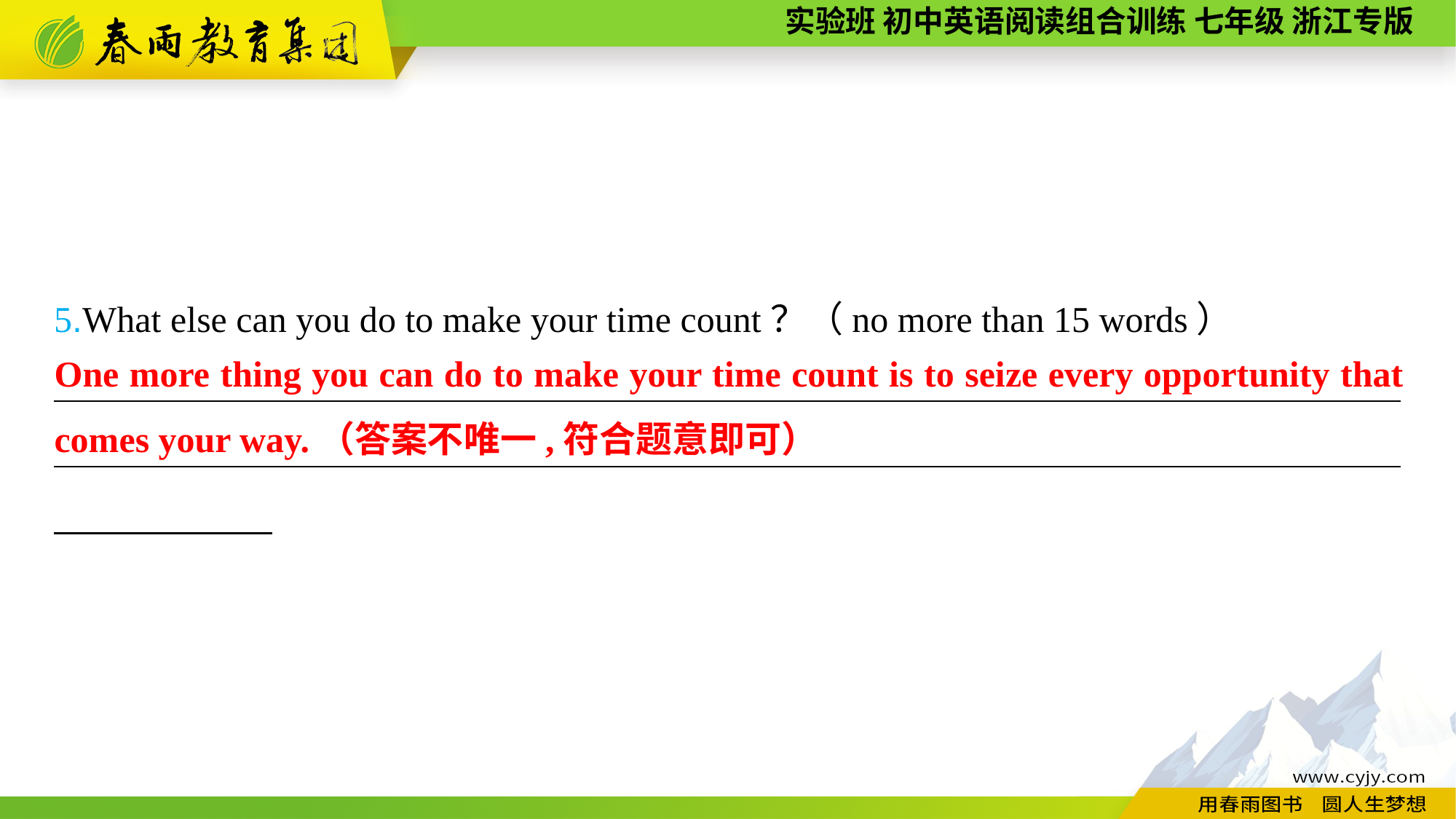

5.What else can you do to make your time count？（no more than 15 words）
__________________________________________________________________________ __________________________________________________________________________
One more thing you can do to make your time count is to seize every opportunity that comes your way.（答案不唯一,符合题意即可）